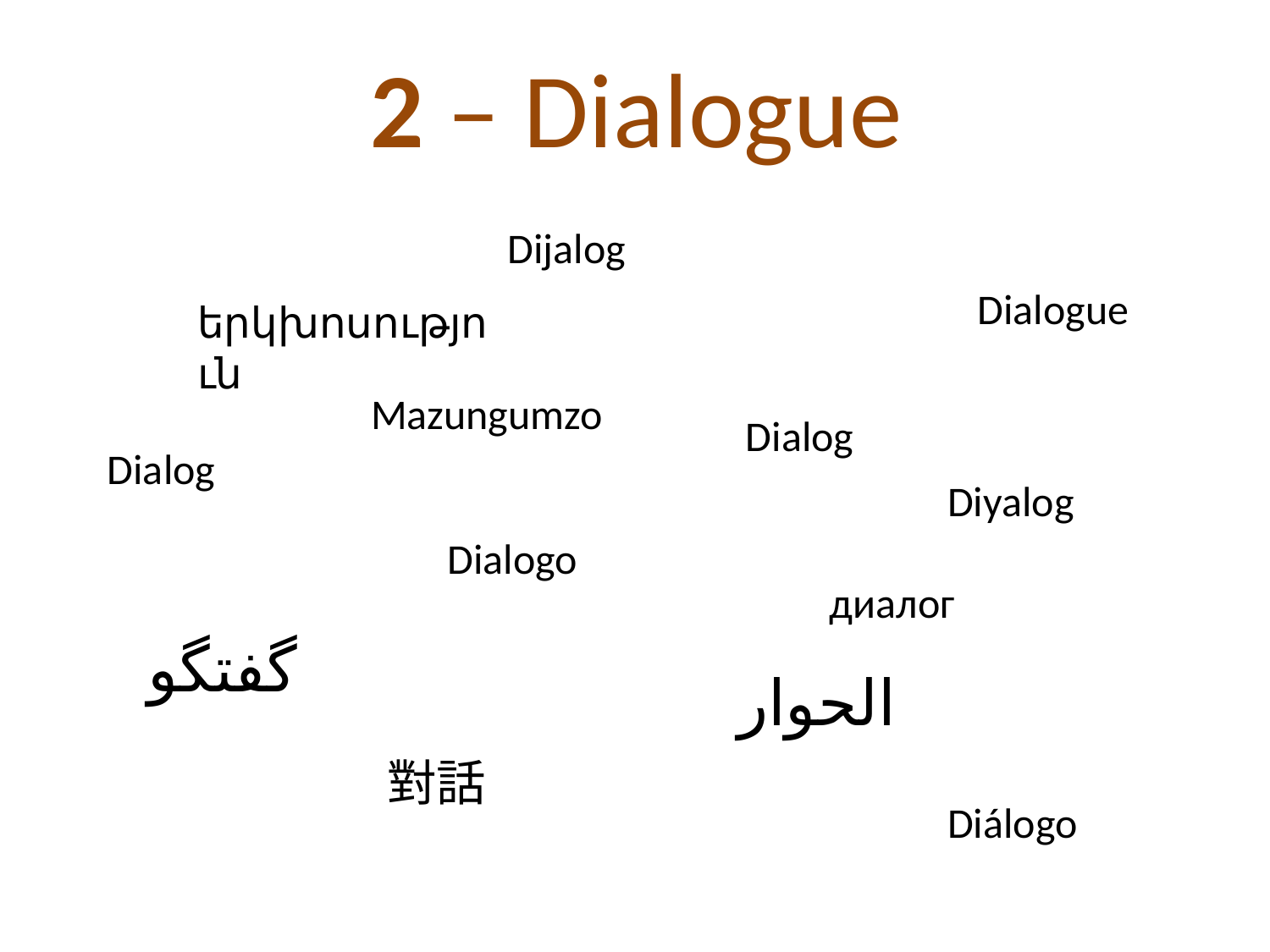

# 2 – Dialogue
Dijalog
Dialogue
երկխոսություն
Mazungumzo
Dialog
Dialog
Diyalog
Dialogo
диалог
گفتگو
الحوار
對話
Diálogo